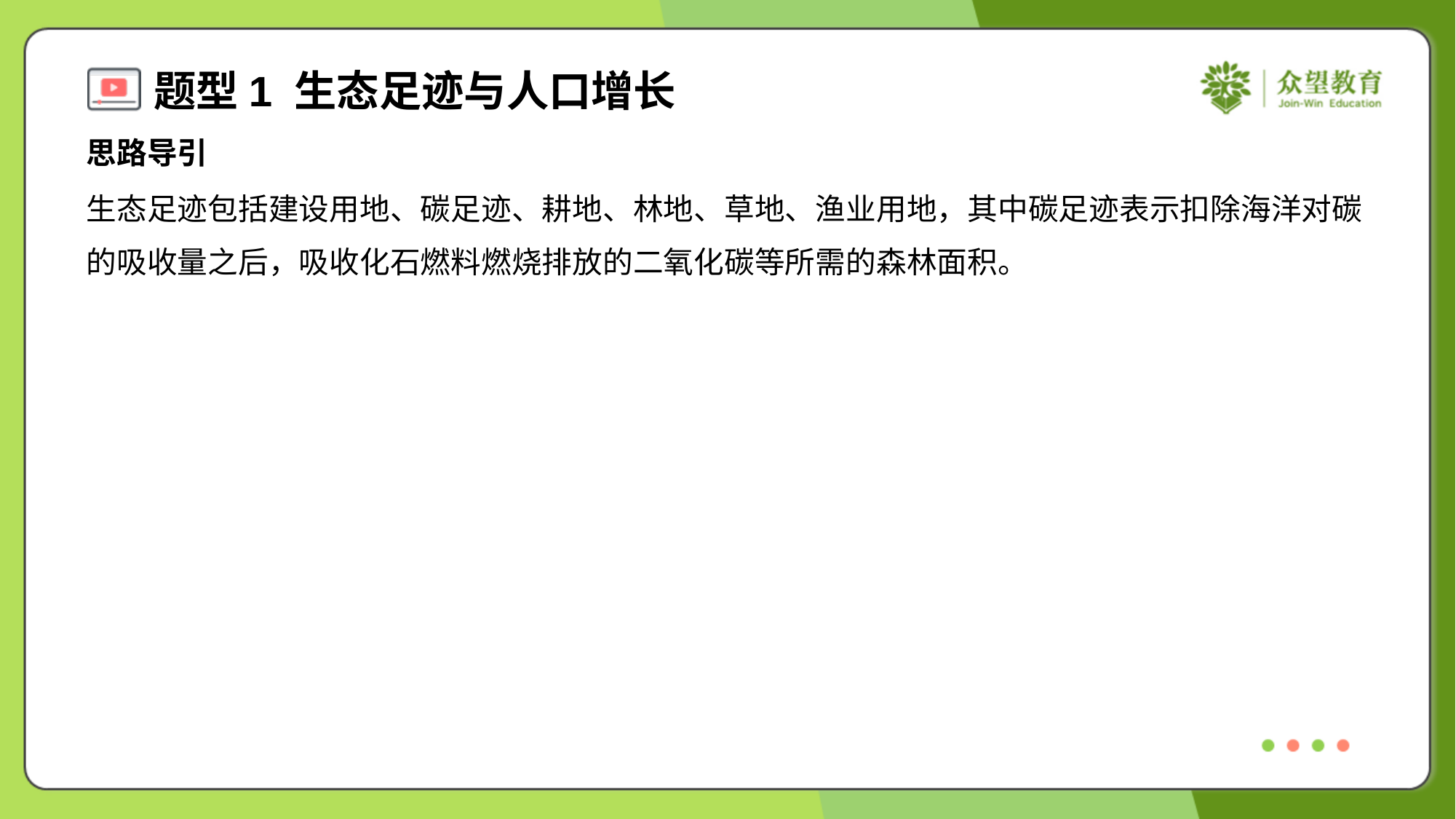

思路导引
生态足迹包括建设用地、碳足迹、耕地、林地、草地、渔业用地，其中碳足迹表示扣除海洋对碳
的吸收量之后，吸收化石燃料燃烧排放的二氧化碳等所需的森林面积。